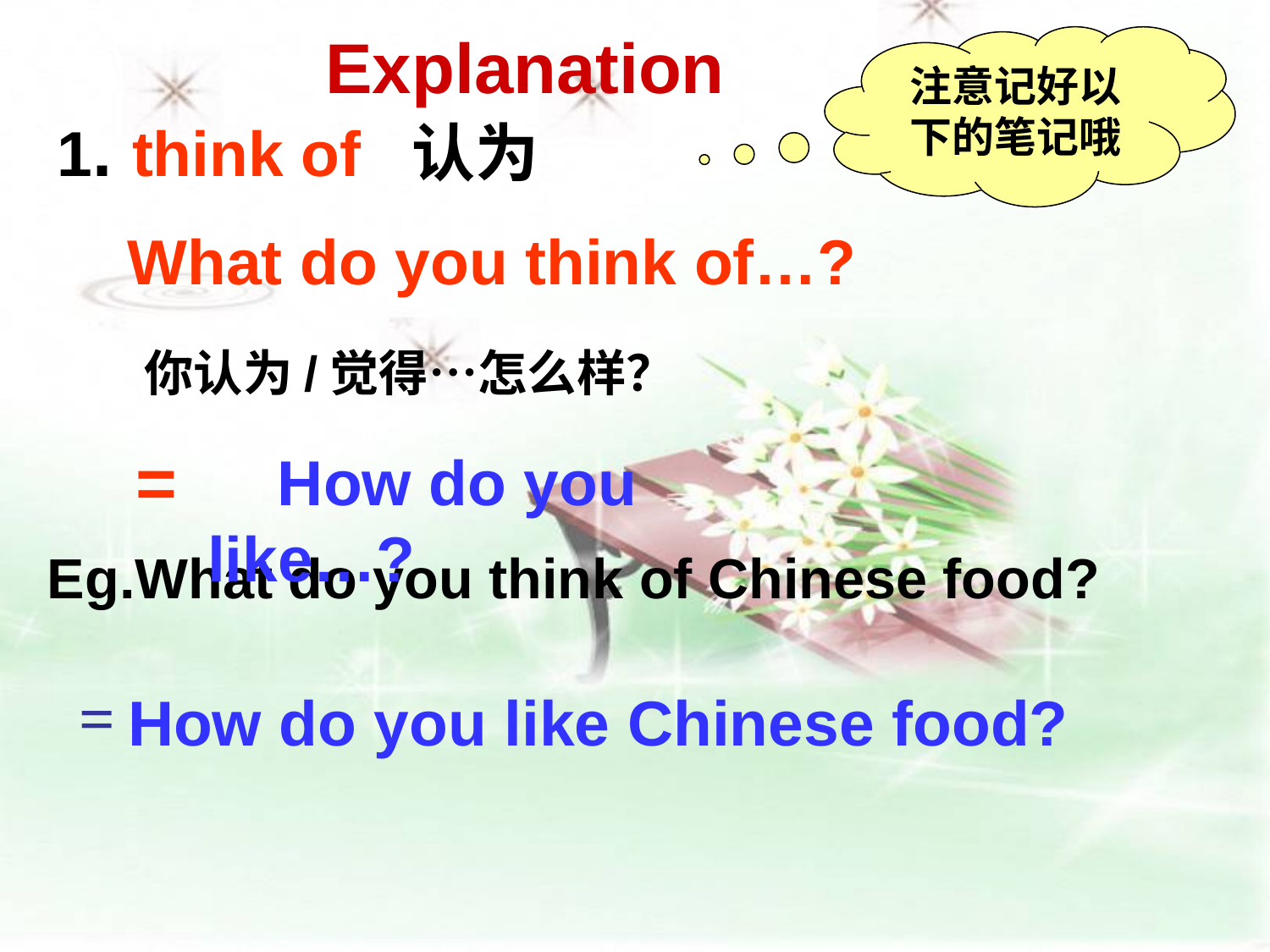

Explanation
注意记好以下的笔记哦

1. think of  认为
    What do you think of…?
     你认为/觉得…怎么样？
    =
    How do you like…?
Eg.What do you think of Chinese food?

  =
How do you like Chinese food?